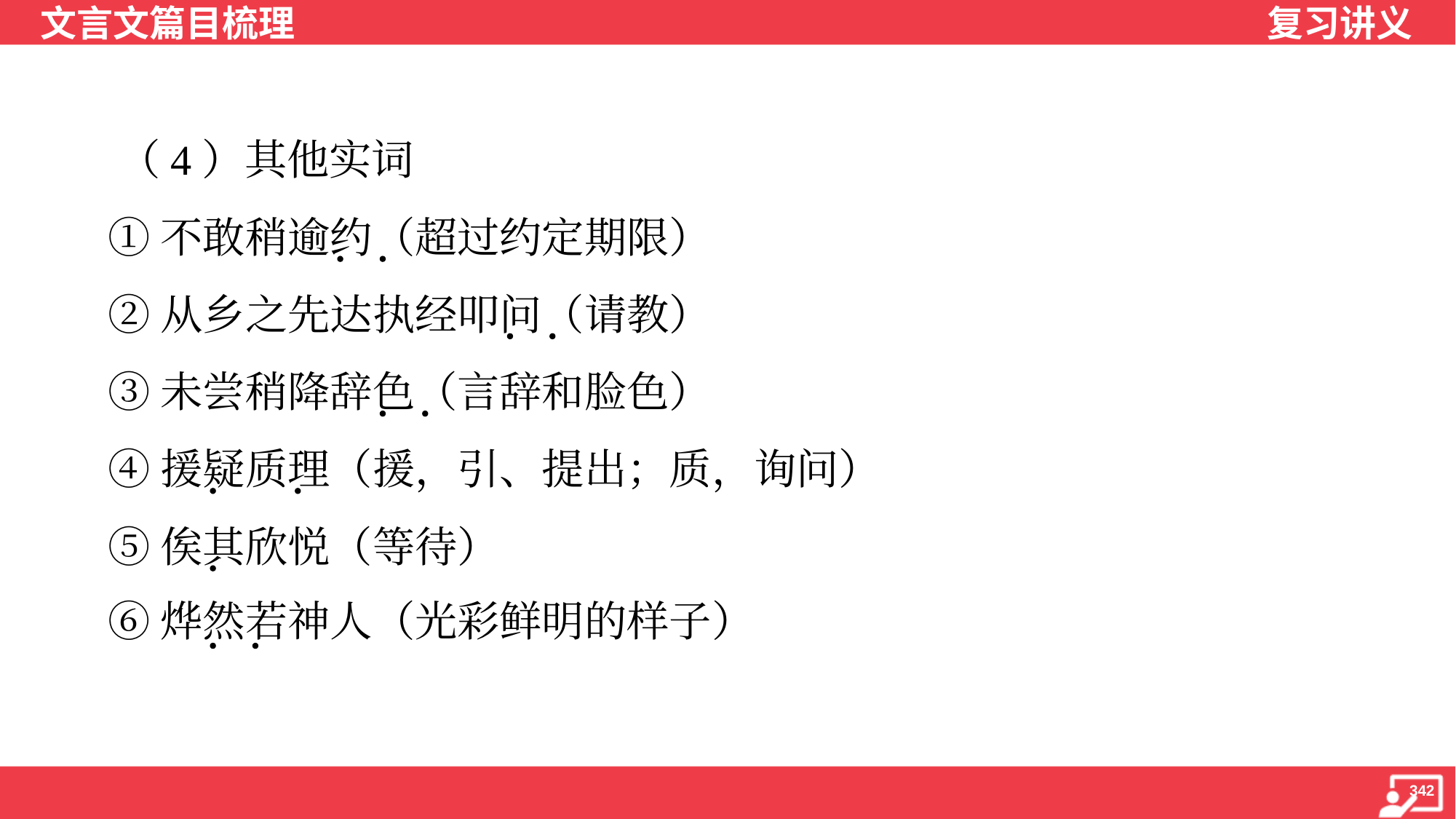

（4）其他实词
    ①不敢稍逾约（超过约定期限）
    ②从乡之先达执经叩问（请教）
    ③未尝稍降辞色（言辞和脸色）
    ④援疑质理（援，引、提出；质，询问）
    ⑤俟其欣悦（等待）
    ⑥烨然若神人（光彩鲜明的样子）